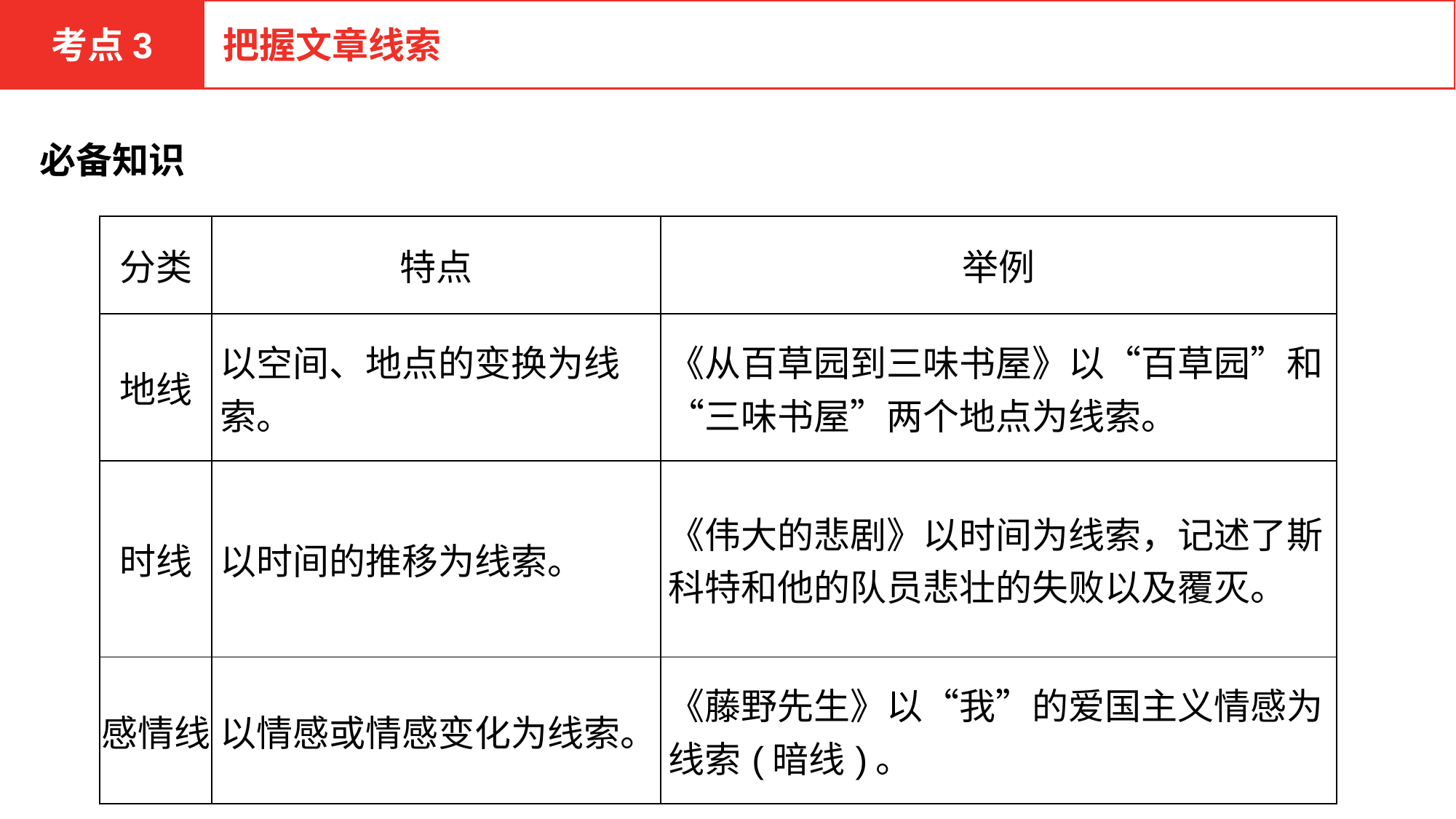

考点3
把握文章线索
必备知识

| 分类 | 特点 | 举例 |
| --- | --- | --- |
| 地线 | 以空间、地点的变换为线索。 | 《从百草园到三味书屋》以“百草园”和“三味书屋”两个地点为线索。 |
| 时线 | 以时间的推移为线索。 | 《伟大的悲剧》以时间为线索，记述了斯科特和他的队员悲壮的失败以及覆灭。 |
| 感情线 | 以情感或情感变化为线索。 | 《藤野先生》以“我”的爱国主义情感为线索(暗线)。 |